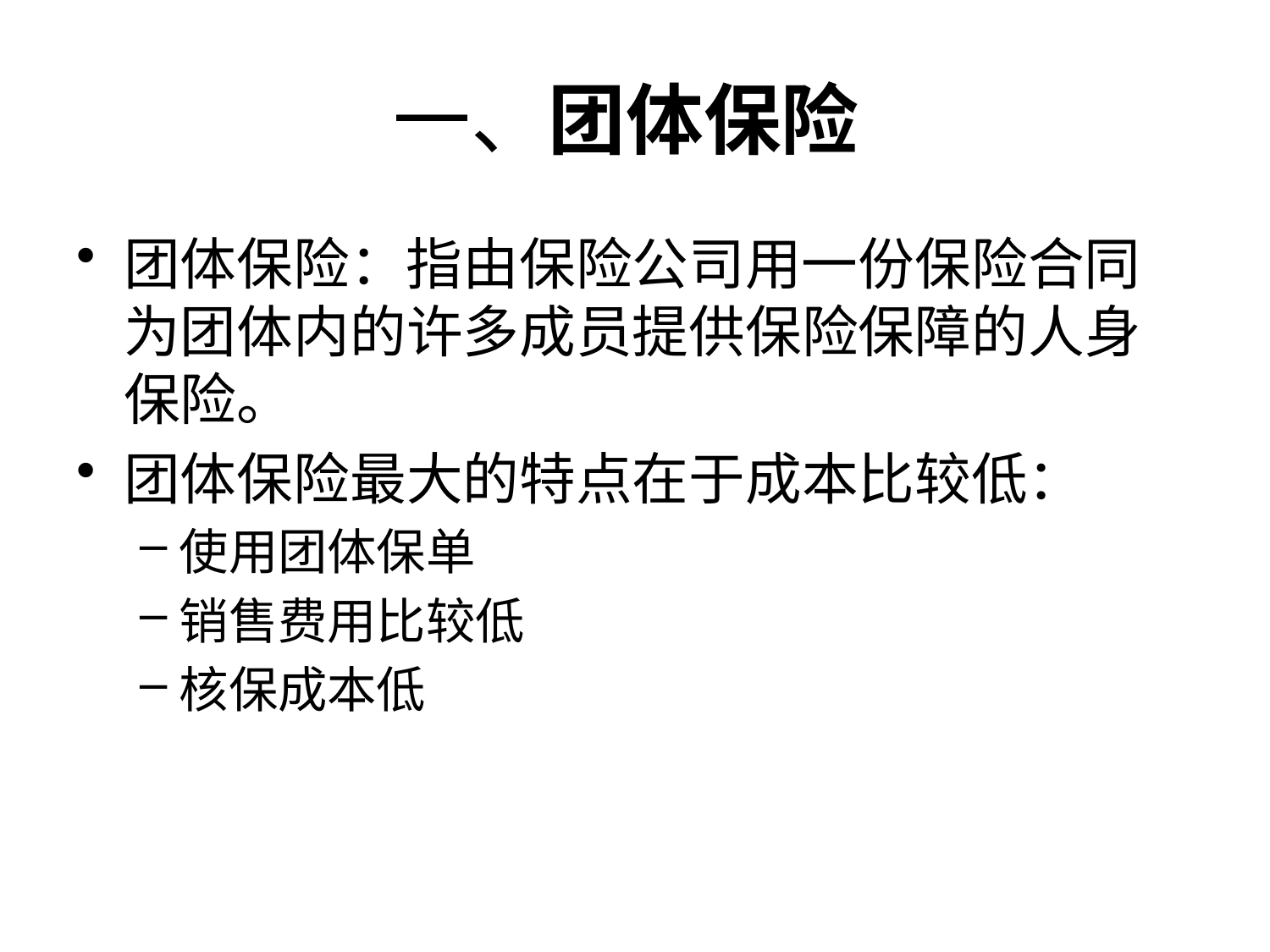

# 一、团体保险
团体保险：指由保险公司用一份保险合同为团体内的许多成员提供保险保障的人身保险。
团体保险最大的特点在于成本比较低：
使用团体保单
销售费用比较低
核保成本低